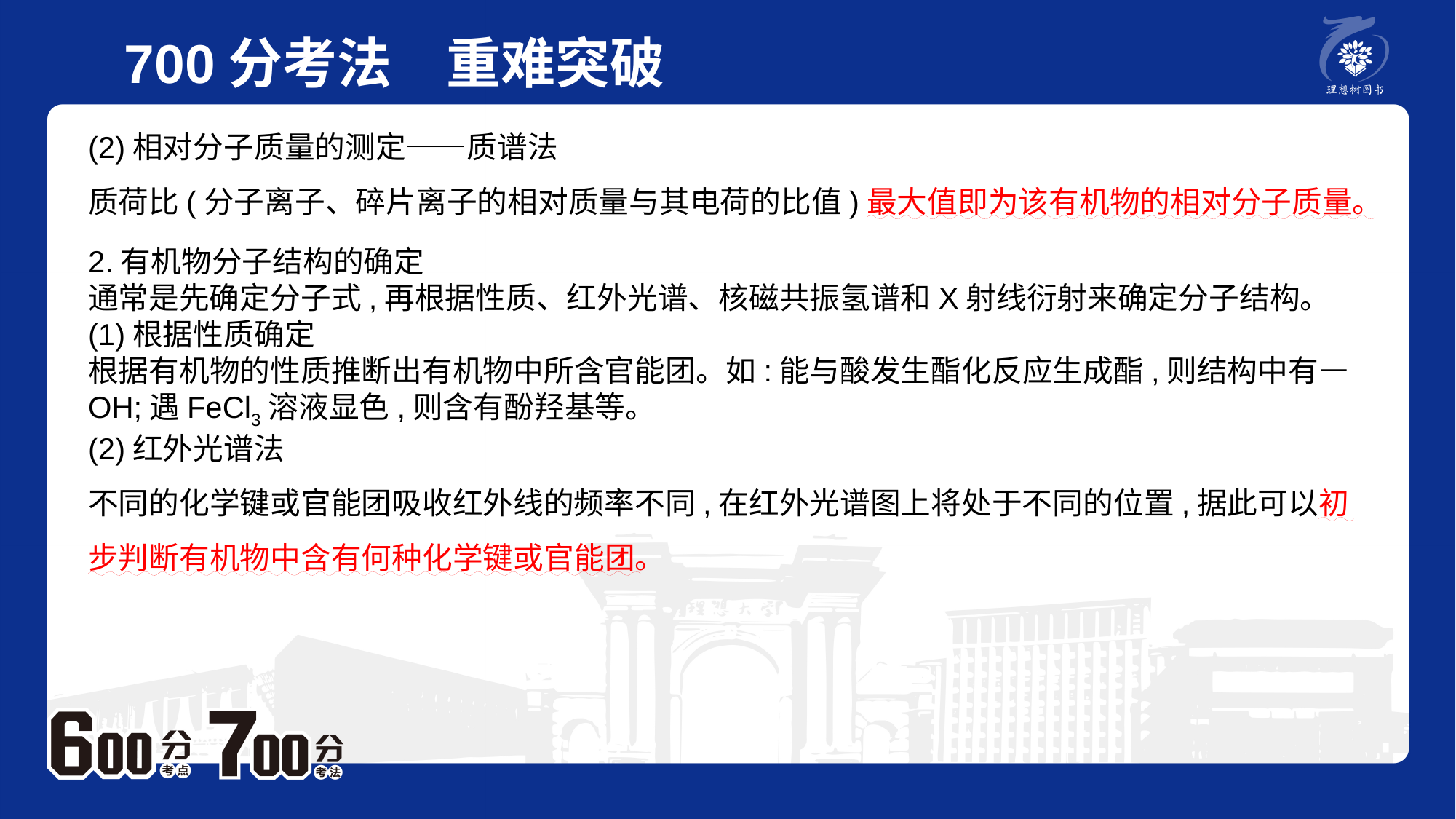

700分考法　重难突破
(2)相对分子质量的测定——质谱法质荷比(分子离子、碎片离子的相对质量与其电荷的比值)最大值即为该有机物的相对分子质量。

2.有机物分子结构的确定通常是先确定分子式,再根据性质、红外光谱、核磁共振氢谱和X射线衍射来确定分子结构。(1)根据性质确定根据有机物的性质推断出有机物中所含官能团。如:能与酸发生酯化反应生成酯,则结构中有—OH;遇FeCl3溶液显色,则含有酚羟基等。(2)红外光谱法不同的化学键或官能团吸收红外线的频率不同,在红外光谱图上将处于不同的位置,据此可以初步判断有机物中含有何种化学键或官能团。